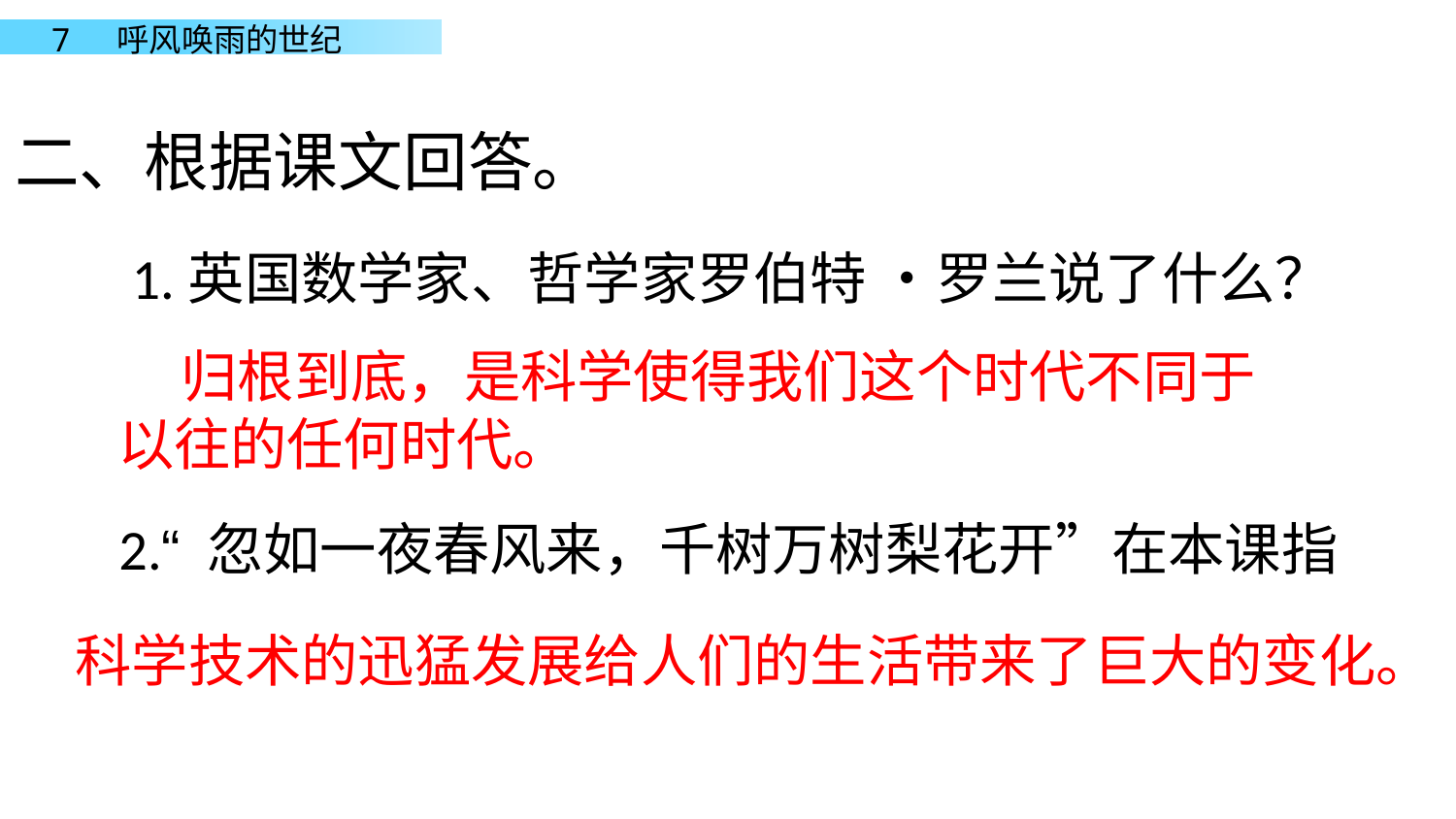

二、根据课文回答。
 1.英国数学家、哲学家罗伯特 •罗兰说了什么？

2.“ 忽如一夜春风来，千树万树梨花开”在本课指

    归根到底，是科学使得我们这个时代不同于以往的任何时代。
科学技术的迅猛发展给人们的生活带来了巨大的变化。